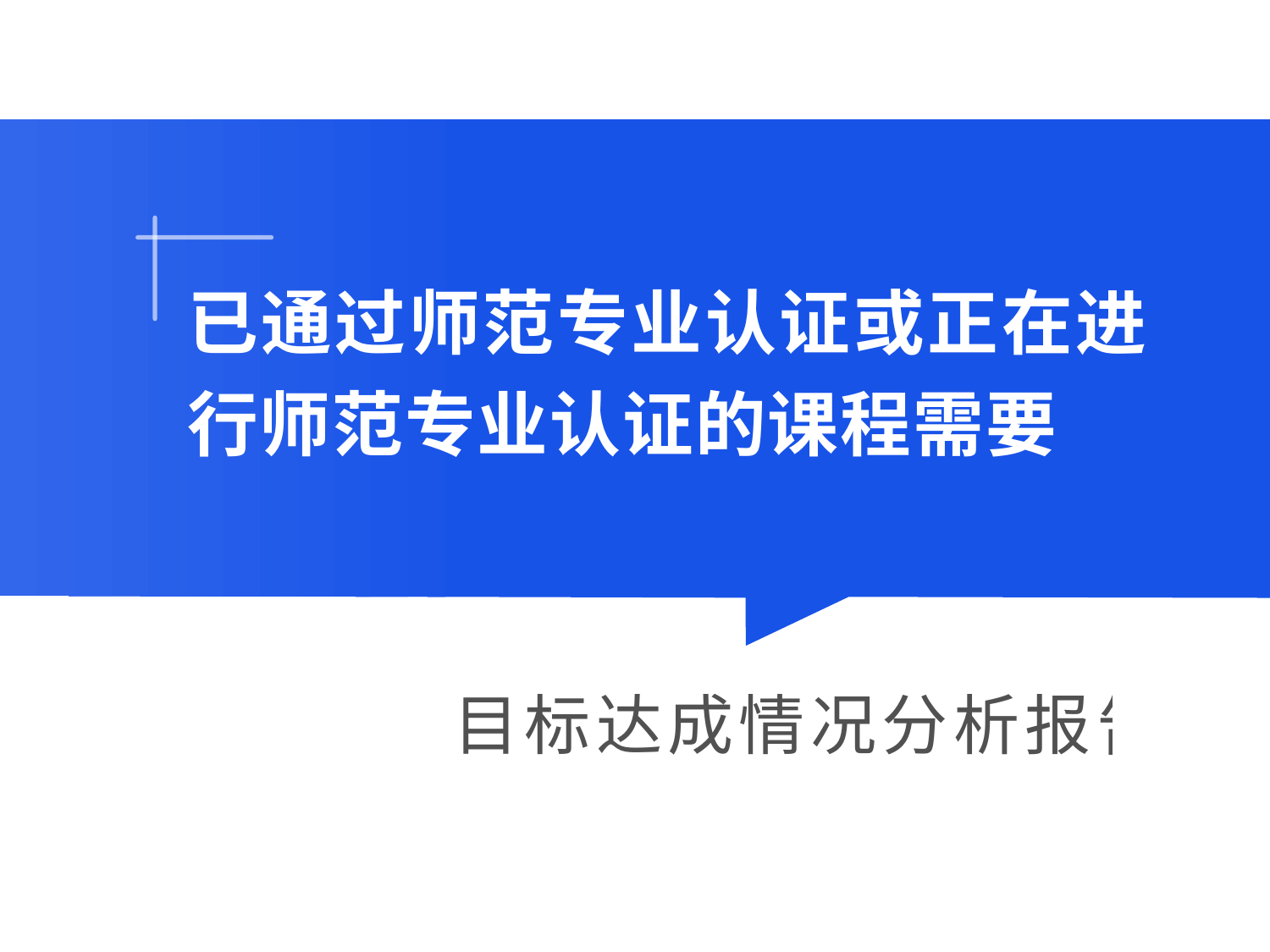

已通过师范专业认证或正在进行师范专业认证的课程需要
# 目标达成情况分析报告